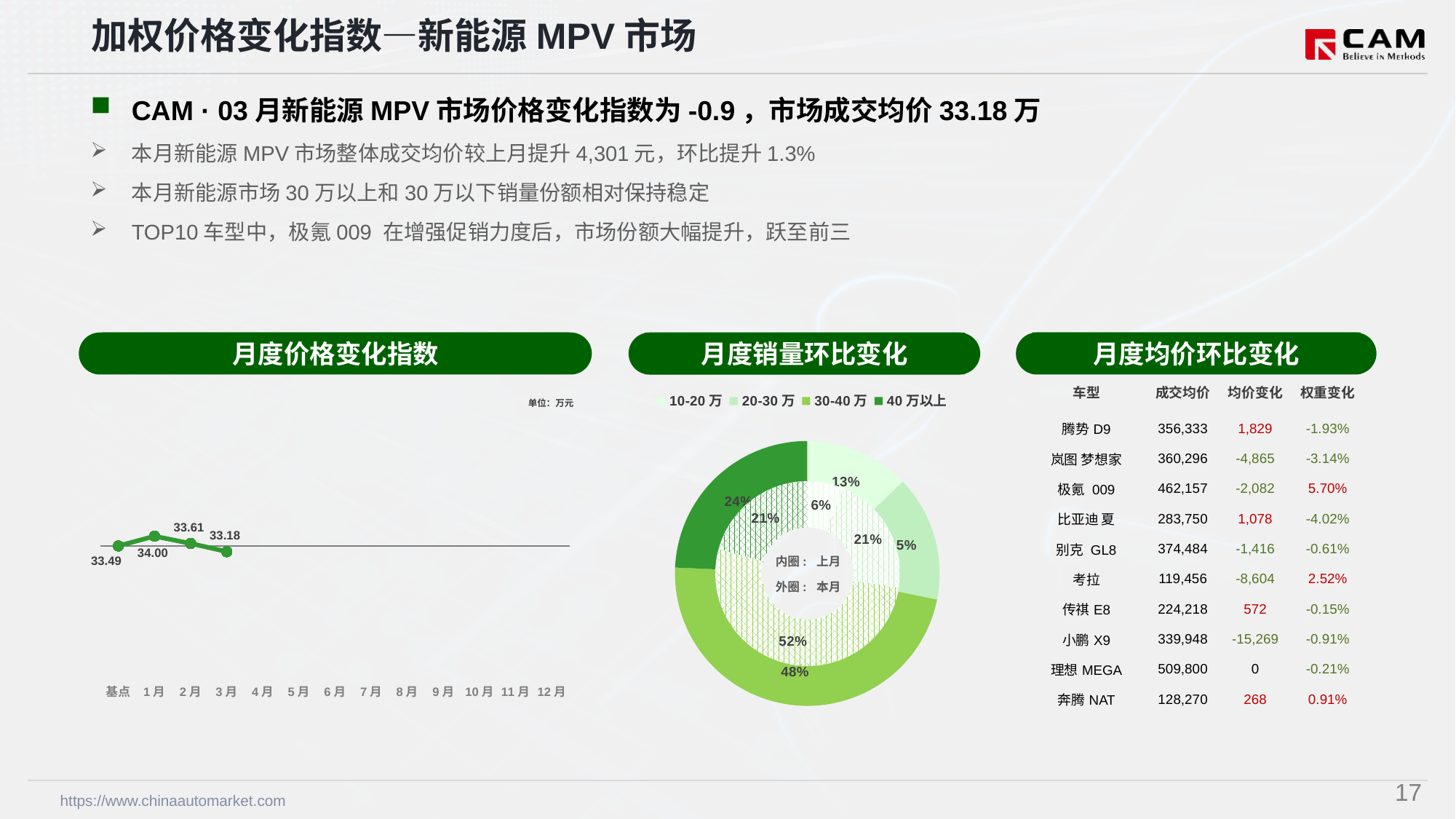

加权价格变化指数—新能源MPV市场
CAM · 03月新能源MPV市场价格变化指数为-0.9，市场成交均价33.18万
本月新能源MPV市场整体成交均价较上月提升4,301元，环比提升1.3%
本月新能源市场30万以上和30万以下销量份额相对保持稳定
TOP10车型中，极氪009 在增强促销力度后，市场份额大幅提升，跃至前三
月度价格变化指数

月度均价环比变化

月度销量环比变化

### Chart

| Category | 销量 |
|---|---|
| 10-20万 | 4103.0 |
| 20-30万 | 4916.0 |
| 30-40万 | 15219.0 |
| 40万以上 | 7777.0 |

### Chart

| Category | 销量 |
|---|---|
| 10-20万 | 1339.0 |
| 20-30万 | 4524.0 |
| 30-40万 | 11047.0 |
内圈:  上月
外圈:  本月
| 车型 | 成交均价 | 均价变化 | 权重变化 |
| --- | --- | --- | --- |
| 腾势D9 | 356,333 | 1,829 | -1.93% |
| 岚图 梦想家 | 360,296 | -4,865 | -3.14% |
| 极氪 009 | 462,157 | -2,082 | 5.70% |
| 比亚迪 夏 | 283,750 | 1,078 | -4.02% |
| 别克 GL8 | 374,484 | -1,416 | -0.61% |
| 考拉 | 119,456 | -8,604 | 2.52% |
| 传祺E8 | 224,218 | 572 | -0.15% |
| 小鹏X9 | 339,948 | -15,269 | -0.91% |
| 理想MEGA | 509,800 | 0 | -0.21% |
| 奔腾NAT | 128,270 | 268 | 0.91% |

### Chart

| Category | Y2024 |
|---|---|
| 基点 | 0.0 |
| 1月 | 1.52 |
| 2月 | 0.38 |
| 3月 | -0.9 |
| 4月 | None |
| 5月 | None |
| 6月 | None |
| 7月 | None |
| 8月 | None |
| 9月 | None |
| 10月 | None |
| 11月 | None |
| 12月 | None |
单位：万元
17